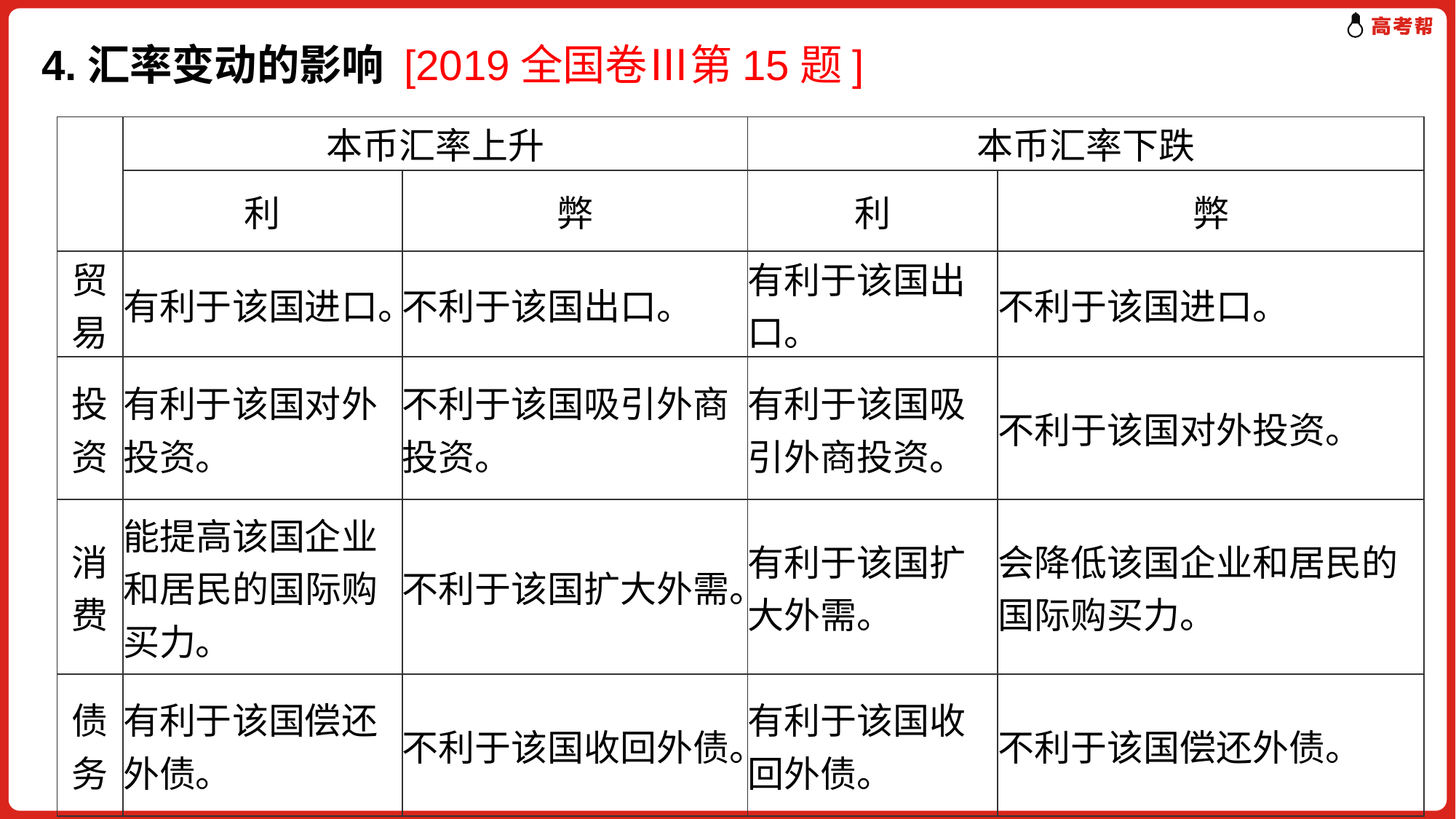

4.汇率变动的影响 [2019全国卷Ⅲ第15题]
|  | 本币汇率上升 |  | 本币汇率下跌 |  |
| --- | --- | --- | --- | --- |
|  | 利 | 弊 | 利 | 弊 |
| 贸易 | 有利于该国进口。 | 不利于该国出口。 | 有利于该国出口。 | 不利于该国进口。 |
| 投资 | 有利于该国对外投资。 | 不利于该国吸引外商投资。 | 有利于该国吸引外商投资。 | 不利于该国对外投资。 |
| 消费 | 能提高该国企业和居民的国际购买力。 | 不利于该国扩大外需。 | 有利于该国扩大外需。 | 会降低该国企业和居民的国际购买力。 |
| 债务 | 有利于该国偿还外债。 | 不利于该国收回外债。 | 有利于该国收回外债。 | 不利于该国偿还外债。 |